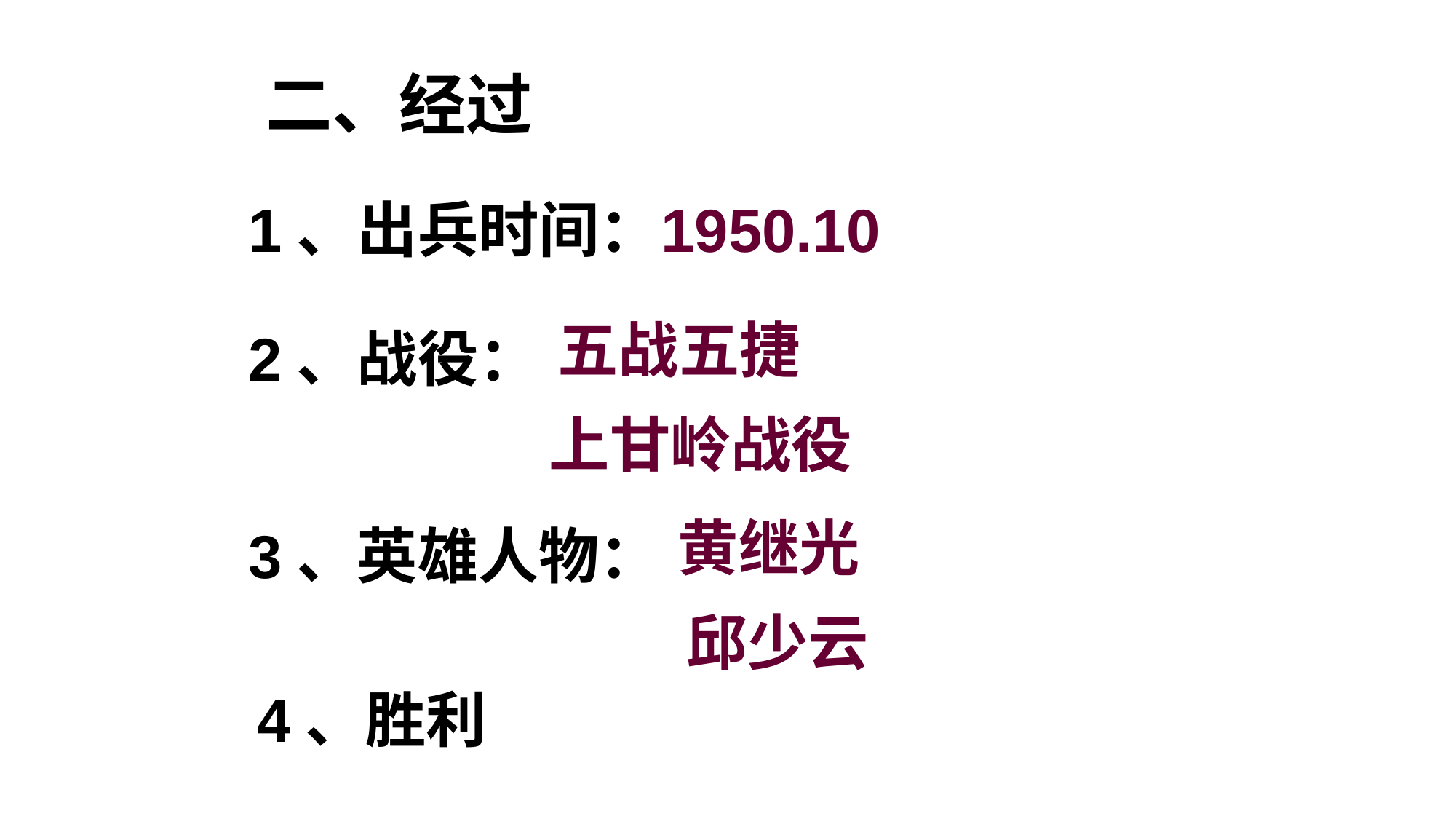

二、经过
1、出兵时间：
1950.10
五战五捷
2、战役：
上甘岭战役
黄继光
3、英雄人物：
邱少云
4、胜利